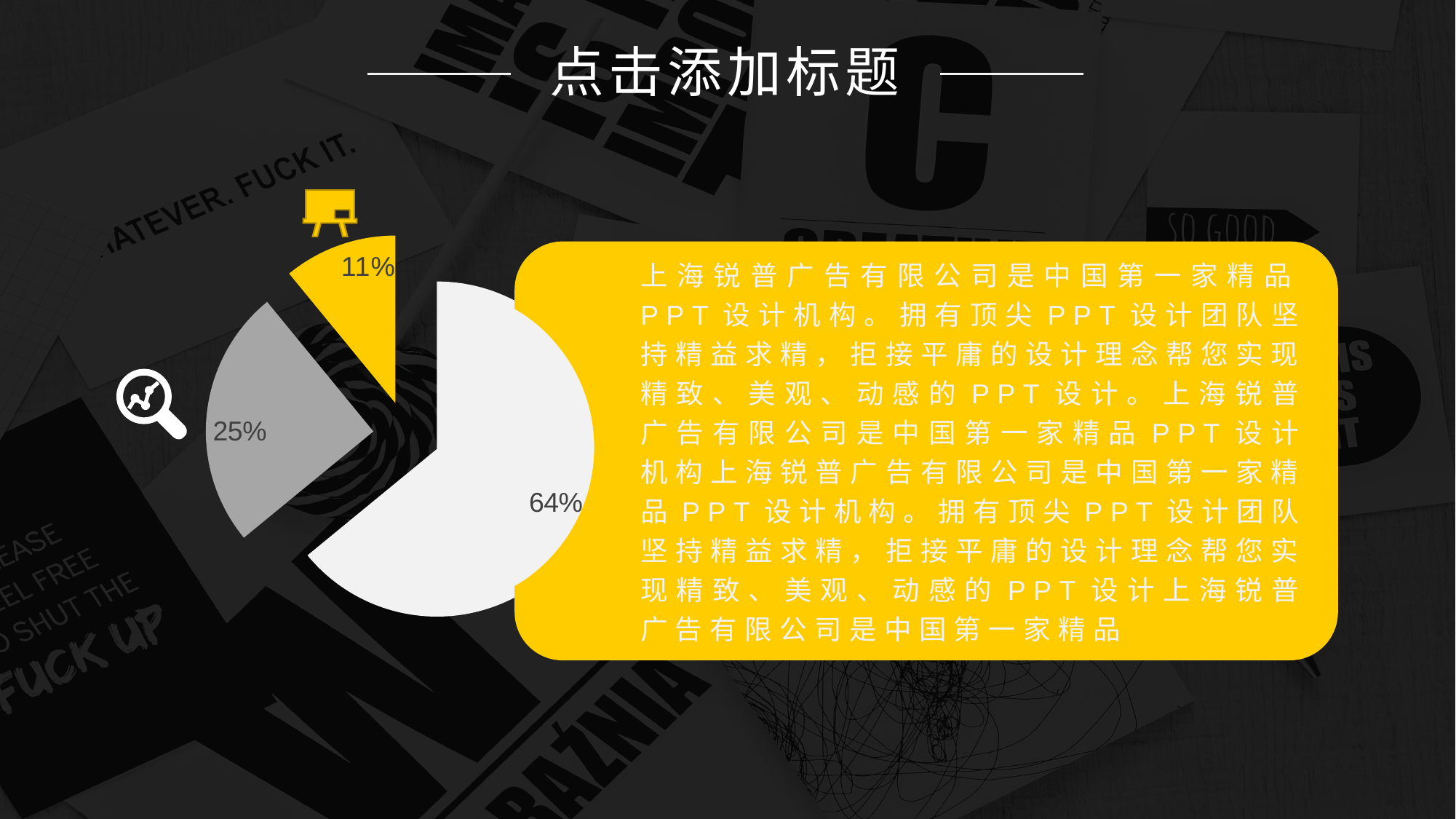

点击添加标题

### Chart

| Category | 销售额 |
|---|---|
| 第一季度 | 8.2 |
| 第二季度 | 3.2 |
| 第三季度 | 1.4 |
上海锐普广告有限公司是中国第一家精品PPT设计机构。拥有顶尖PPT设计团队坚持精益求精，拒接平庸的设计理念帮您实现精致、美观、动感的PPT设计。上海锐普广告有限公司是中国第一家精品PPT设计机构上海锐普广告有限公司是中国第一家精品PPT设计机构。拥有顶尖PPT设计团队坚持精益求精，拒接平庸的设计理念帮您实现精致、美观、动感的PPT设计上海锐普广告有限公司是中国第一家精品